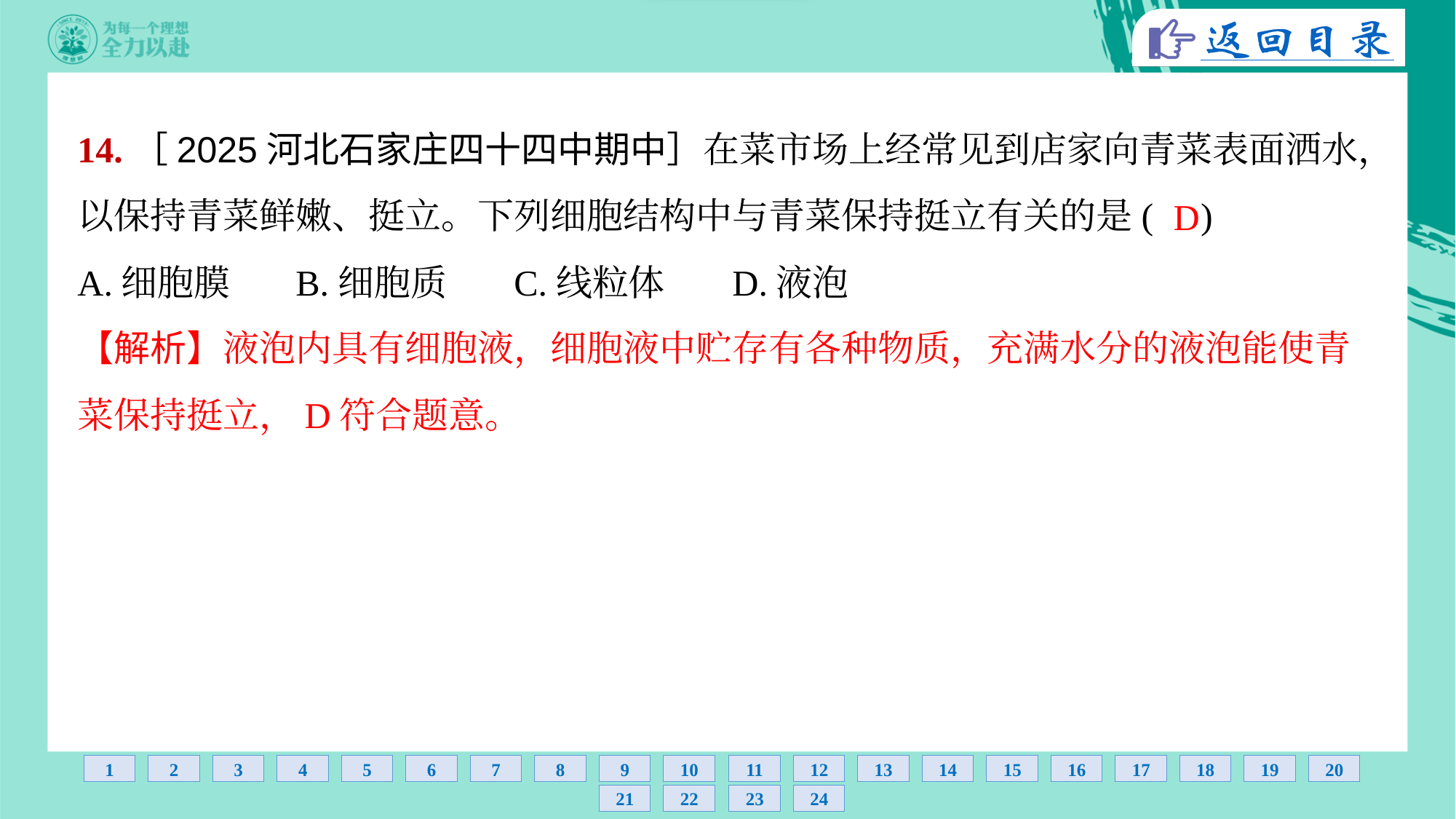

14.［2025河北石家庄四十四中期中］在菜市场上经常见到店家向青菜表面洒水，
以保持青菜鲜嫩、挺立。下列细胞结构中与青菜保持挺立有关的是(     )
D
A.细胞膜	B.细胞质	C.线粒体	D.液泡
【解析】液泡内具有细胞液，细胞液中贮存有各种物质，充满水分的液泡能使青
菜保持挺立，D符合题意。